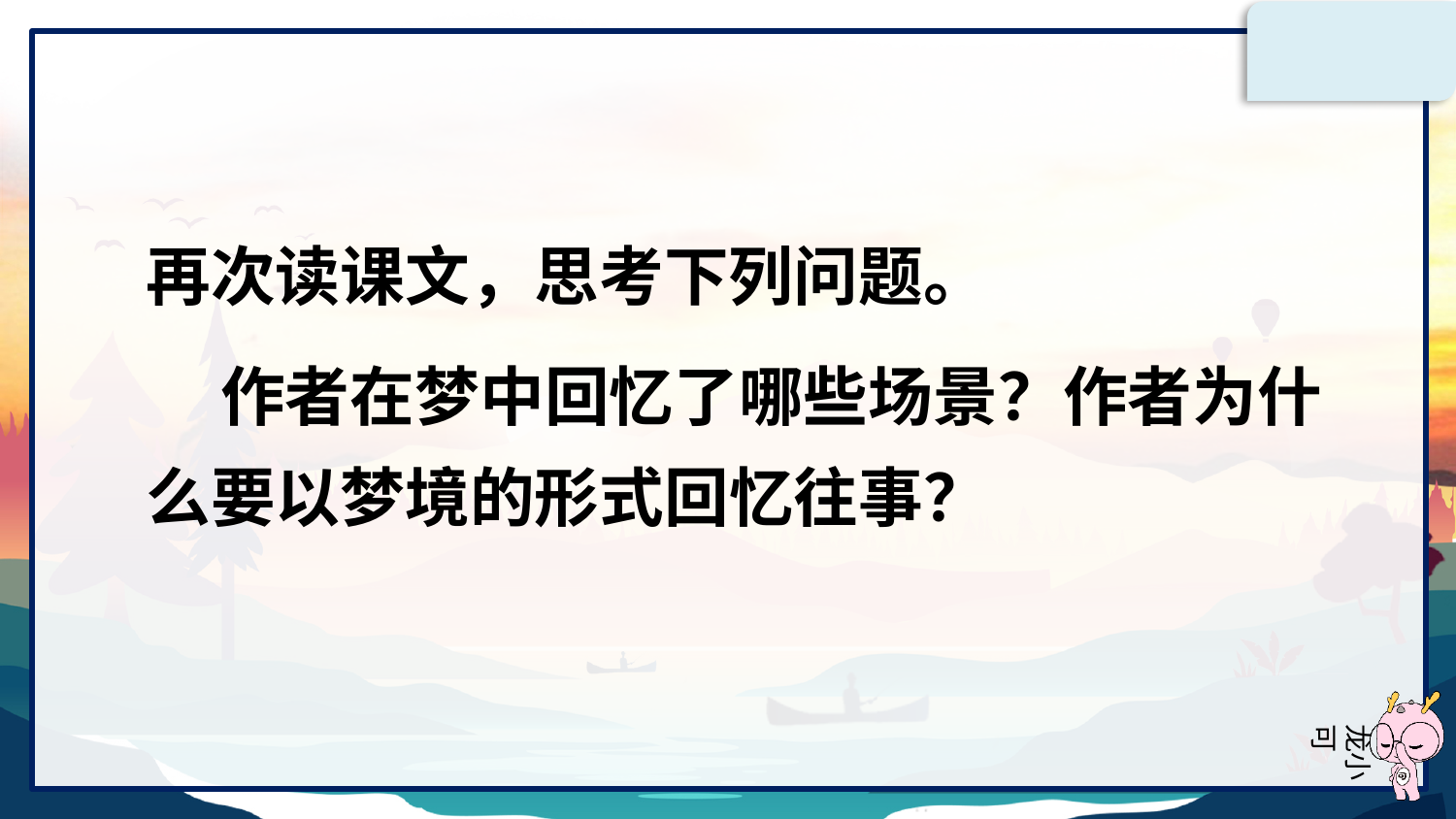

再次读课文，思考下列问题。
    作者在梦中回忆了哪些场景？作者为什么要以梦境的形式回忆往事？